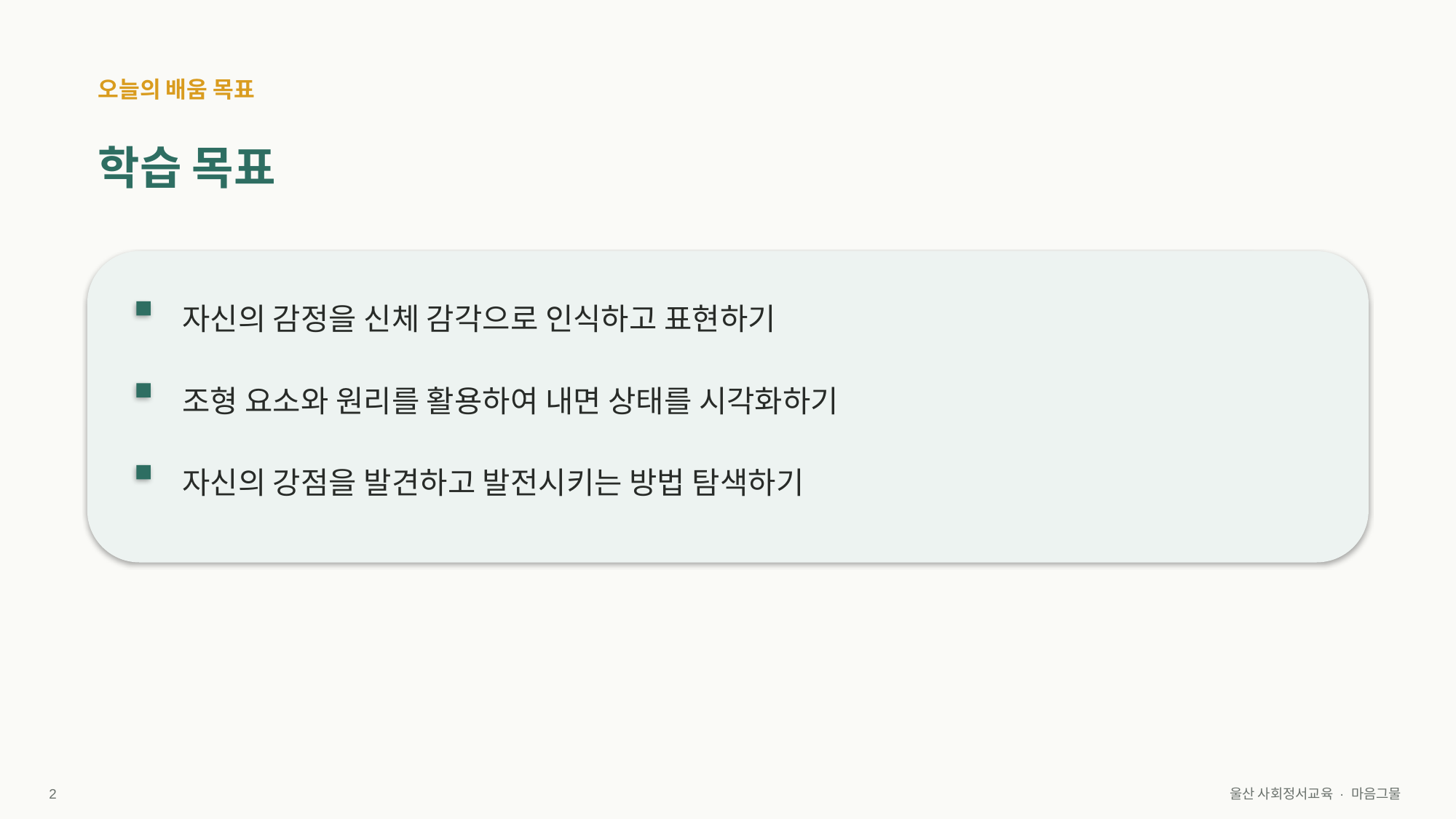

오늘의 배움 목표
학습 목표

자신의 감정을 신체 감각으로 인식하고 표현하기

조형 요소와 원리를 활용하여 내면 상태를 시각화하기

자신의 강점을 발견하고 발전시키는 방법 탐색하기

2
울산 사회정서교육 · 마음그물